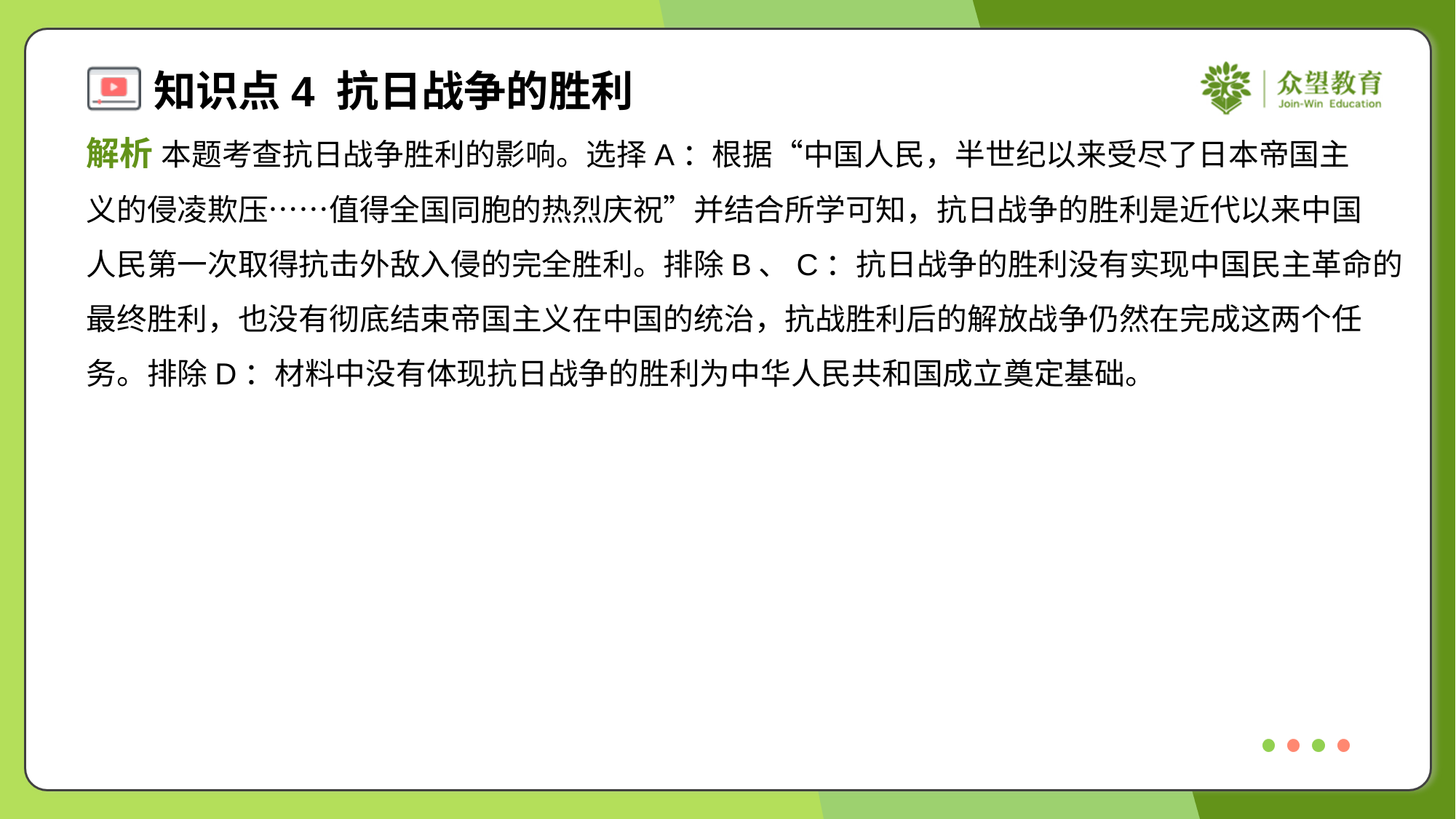

解析 本题考查抗日战争胜利的影响。选择A：根据“中国人民，半世纪以来受尽了日本帝国主
义的侵凌欺压……值得全国同胞的热烈庆祝”并结合所学可知，抗日战争的胜利是近代以来中国
人民第一次取得抗击外敌入侵的完全胜利。排除B、C：抗日战争的胜利没有实现中国民主革命的
最终胜利，也没有彻底结束帝国主义在中国的统治，抗战胜利后的解放战争仍然在完成这两个任
务。排除D：材料中没有体现抗日战争的胜利为中华人民共和国成立奠定基础。